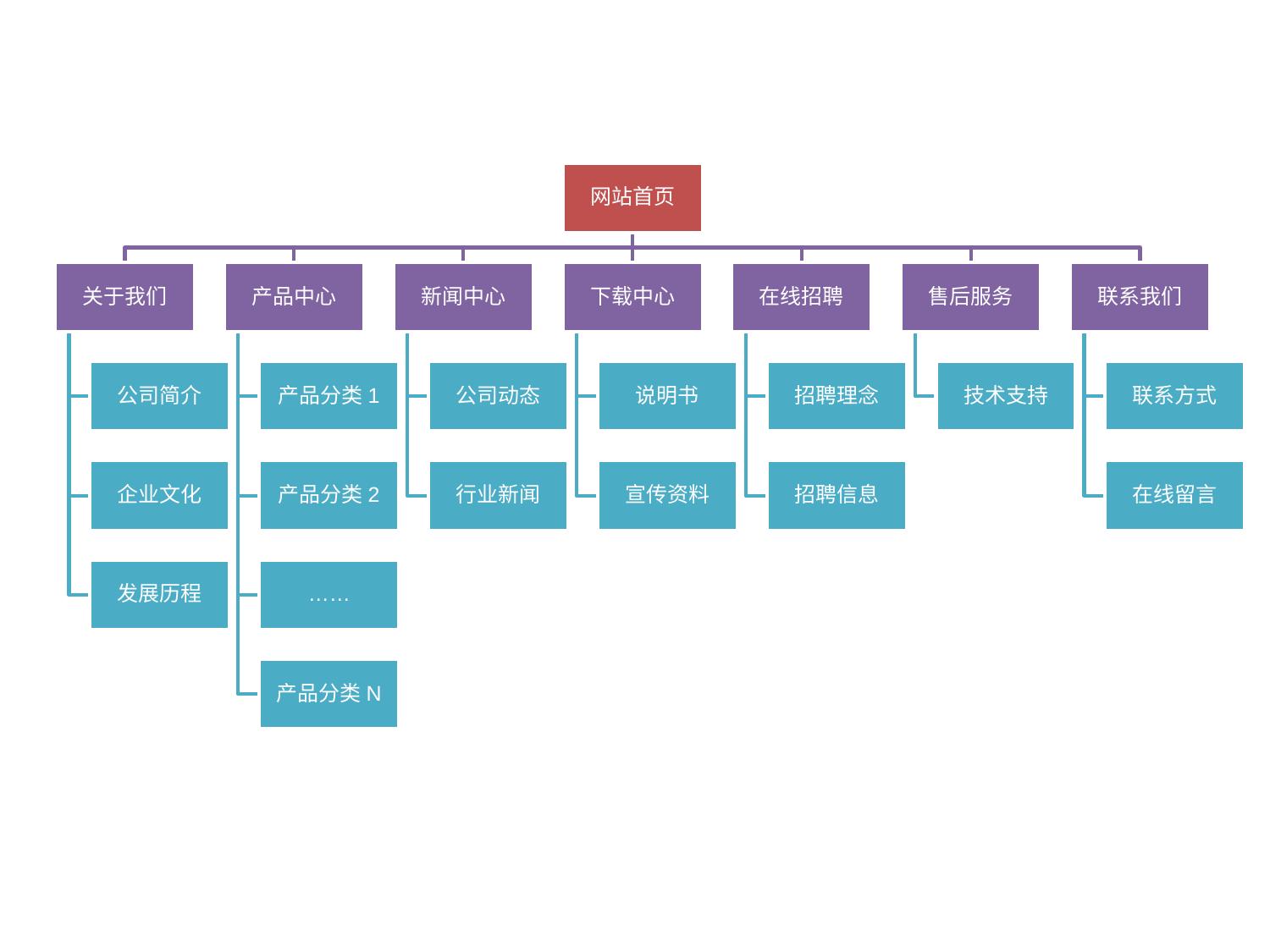

网站首页
关于我们
公司简介
企业文化
发展历程
产品中心
产品分类1
产品分类2
……
产品分类N
新闻中心
公司动态
行业新闻
下载中心
说明书
宣传资料
在线招聘
招聘理念
招聘信息
售后服务
技术支持
联系我们
联系方式
在线留言